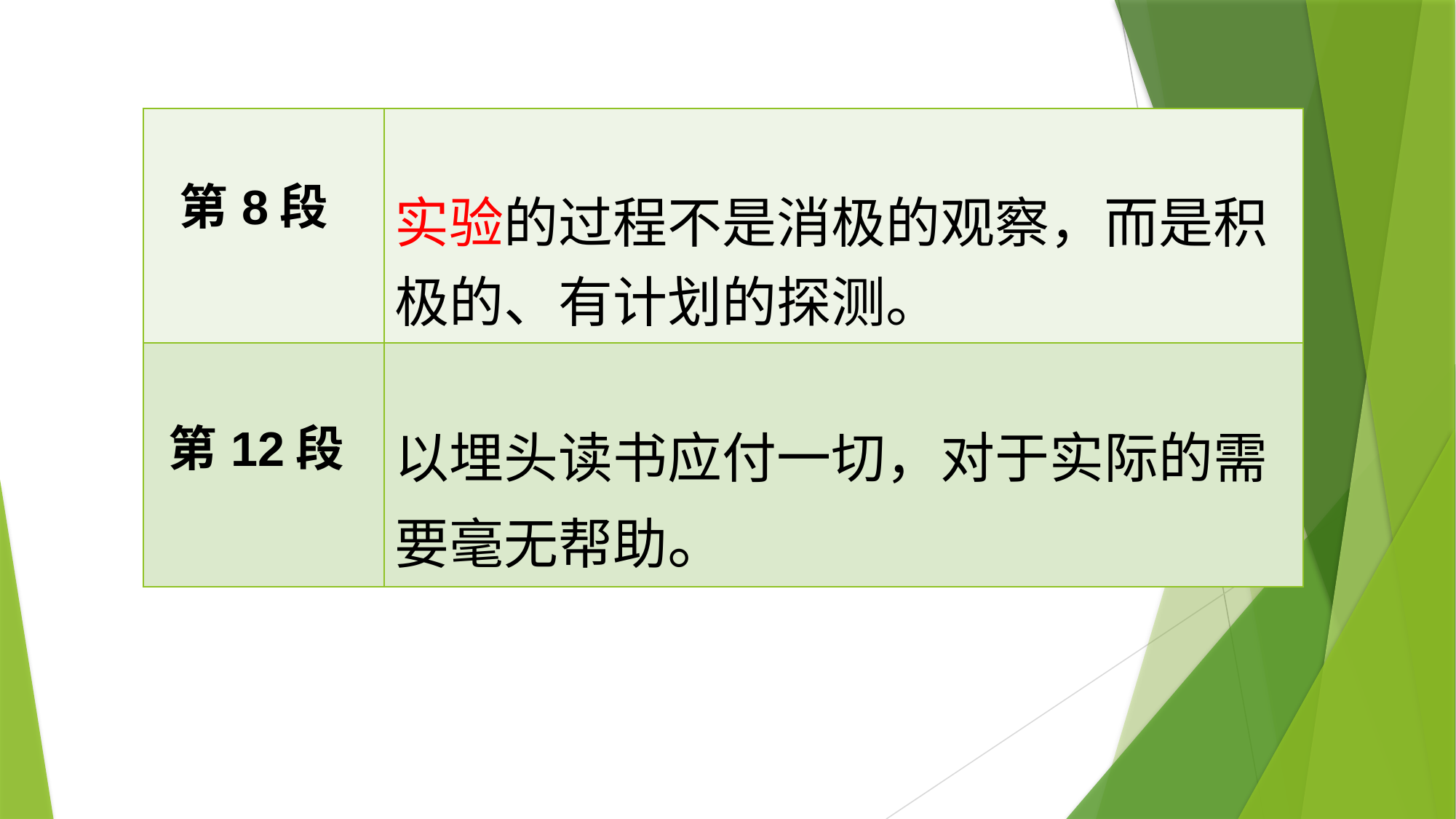

| 第8段 | 实验的过程不是消极的观察，而是积极的、有计划的探测。 |
| --- | --- |
| 第12段 | 以埋头读书应付一切，对于实际的需要毫无帮助。 |